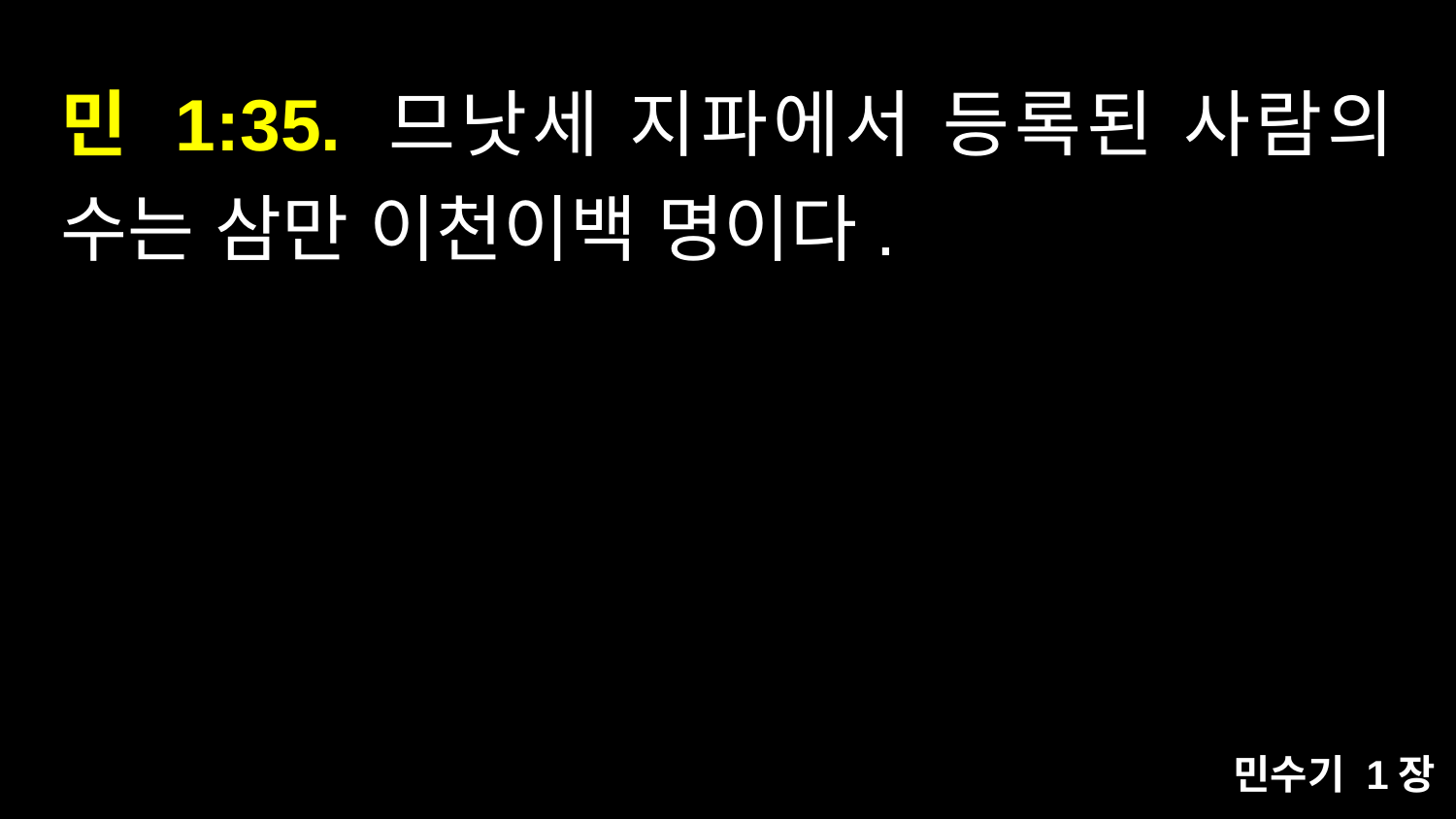

# 민 1:35. 므낫세 지파에서 등록된 사람의 수는 삼만 이천이백 명이다.
민수기 1장